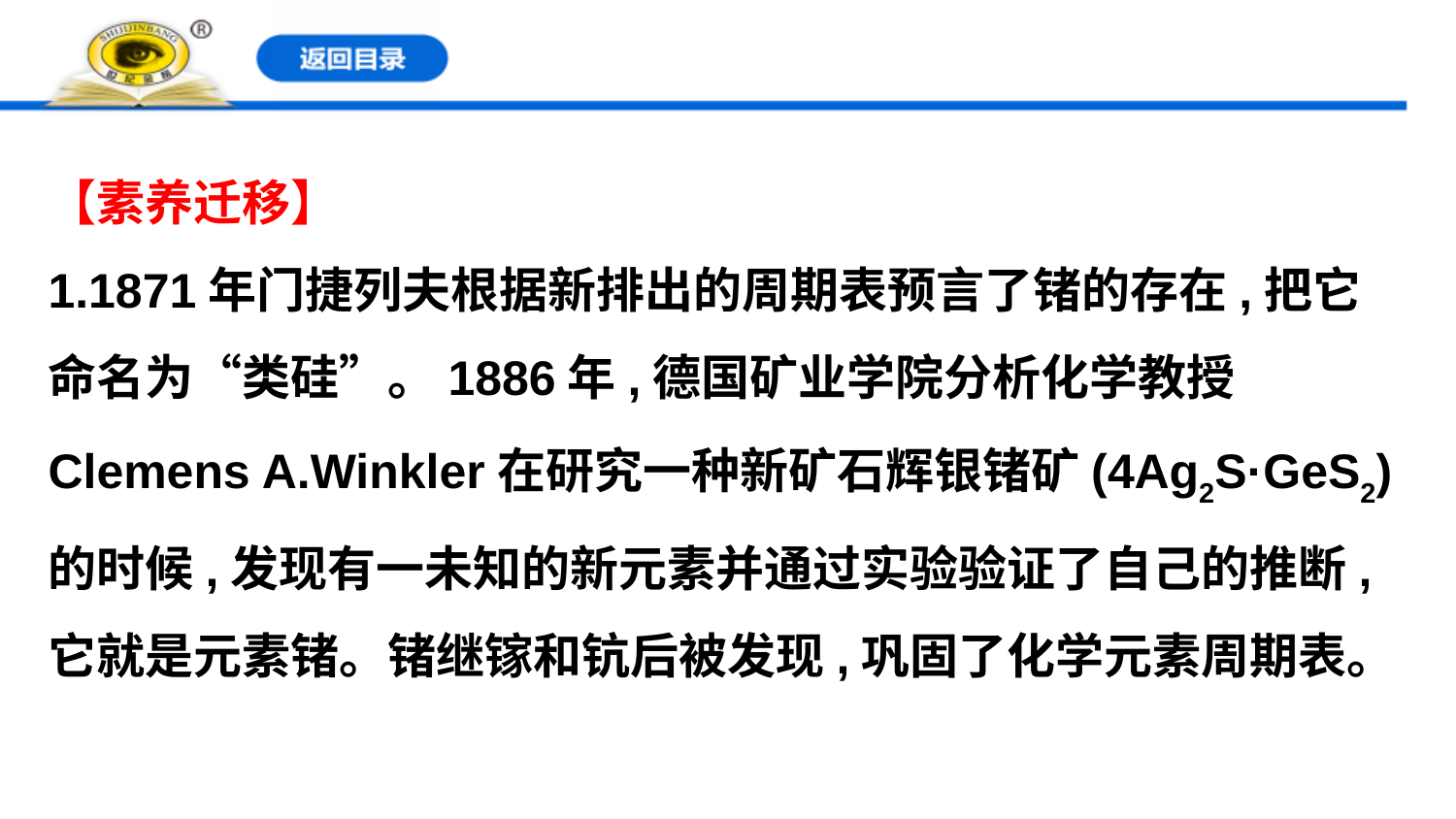

【素养迁移】
1.1871年门捷列夫根据新排出的周期表预言了锗的存在,把它命名为“类硅”。1886年,德国矿业学院分析化学教授Clemens A.Winkler在研究一种新矿石辉银锗矿(4Ag2S·GeS2)的时候,发现有一未知的新元素并通过实验验证了自己的推断,它就是元素锗。锗继镓和钪后被发现,巩固了化学元素周期表。